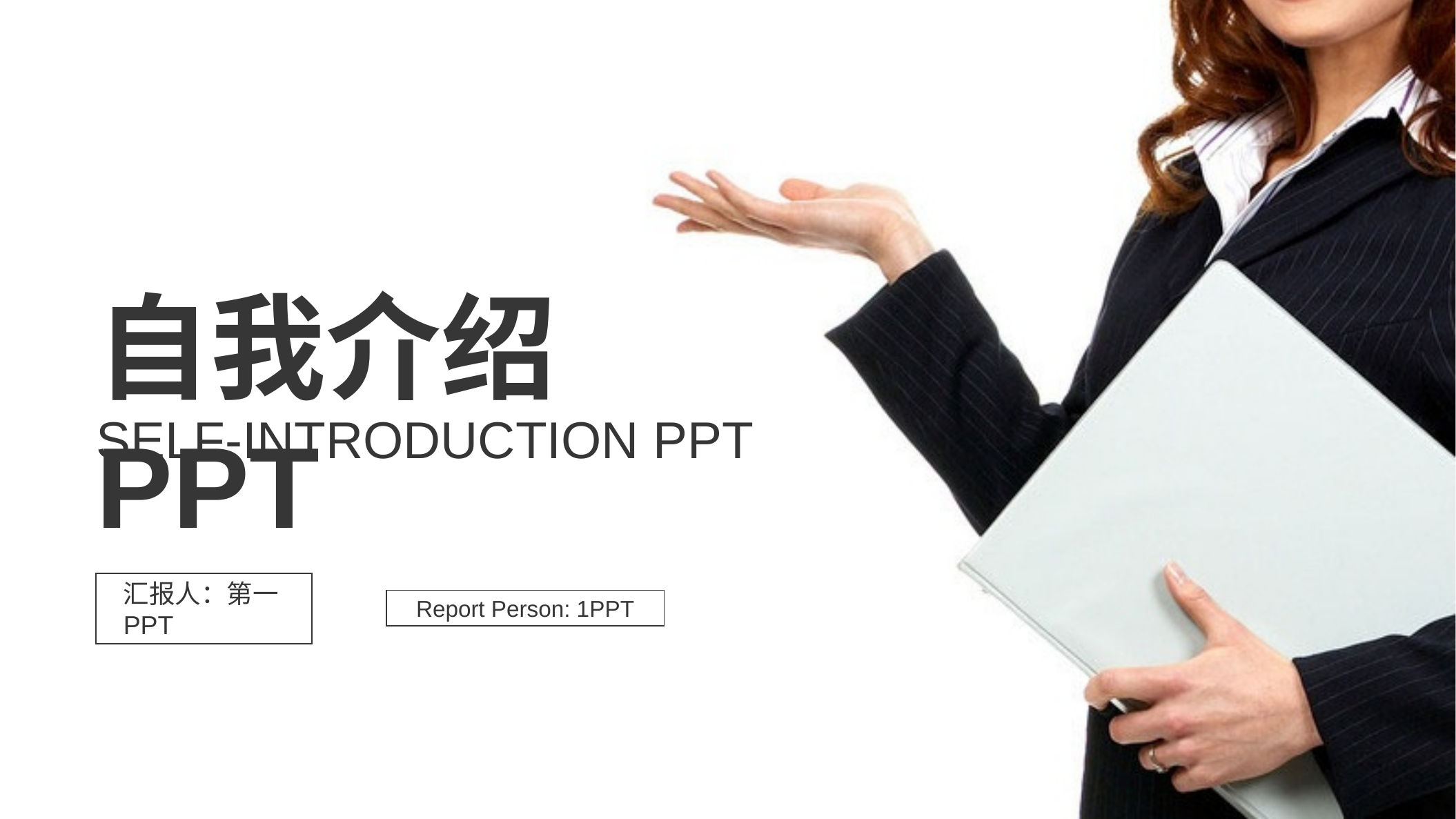

自我介绍PPT
SELF-INTRODUCTION PPT
汇报人：第一PPT
Report Person: 1PPT